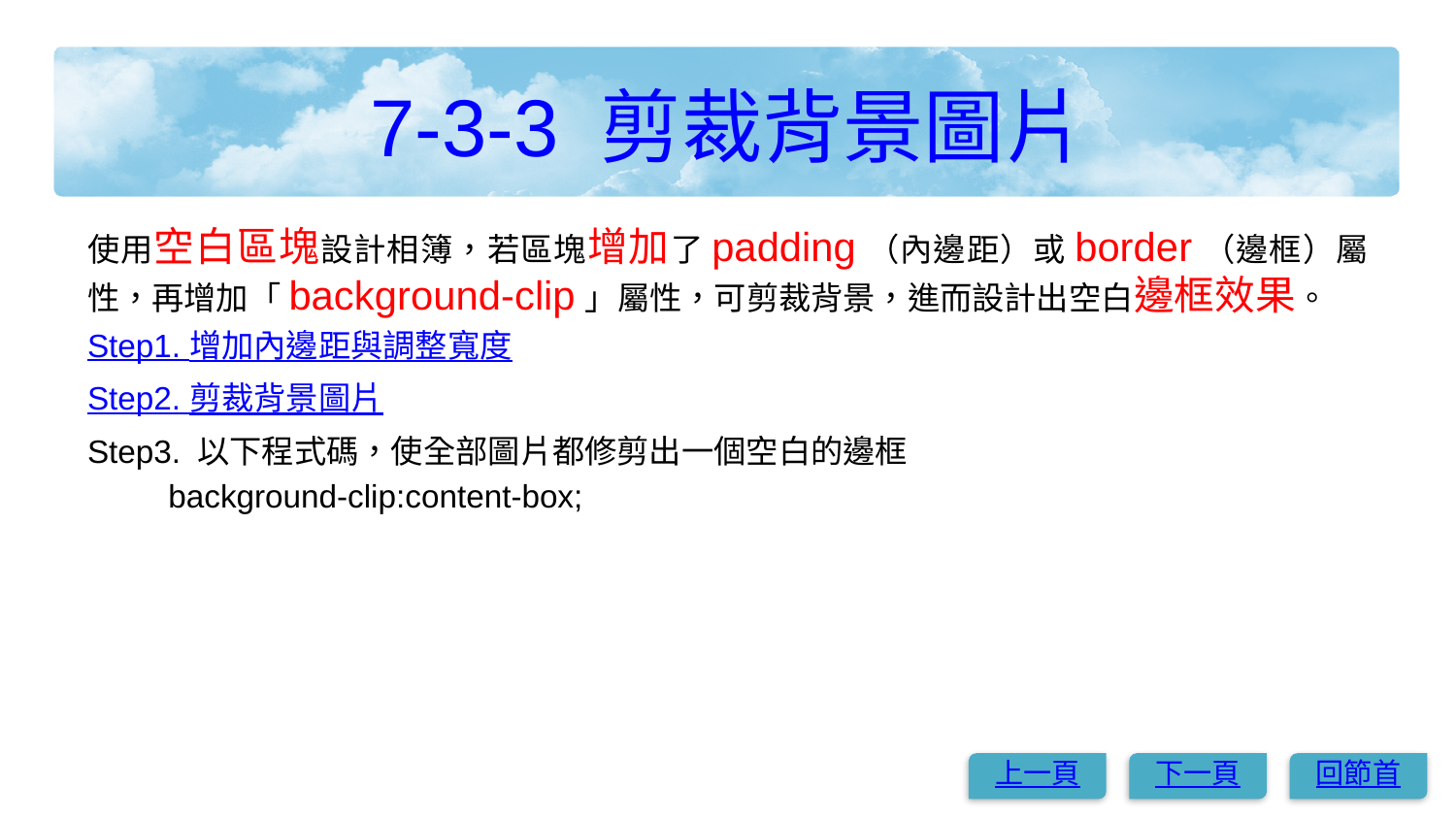

# 7-3-3 剪裁背景圖片
使用空白區塊設計相簿，若區塊增加了padding（內邊距）或border（邊框）屬性，再增加「background-clip」屬性，可剪裁背景，進而設計出空白邊框效果。
Step1. 增加內邊距與調整寬度
Step2. 剪裁背景圖片
Step3. 以下程式碼，使全部圖片都修剪出一個空白的邊框
         background-clip:content-box;

上一頁
下一頁
回節首